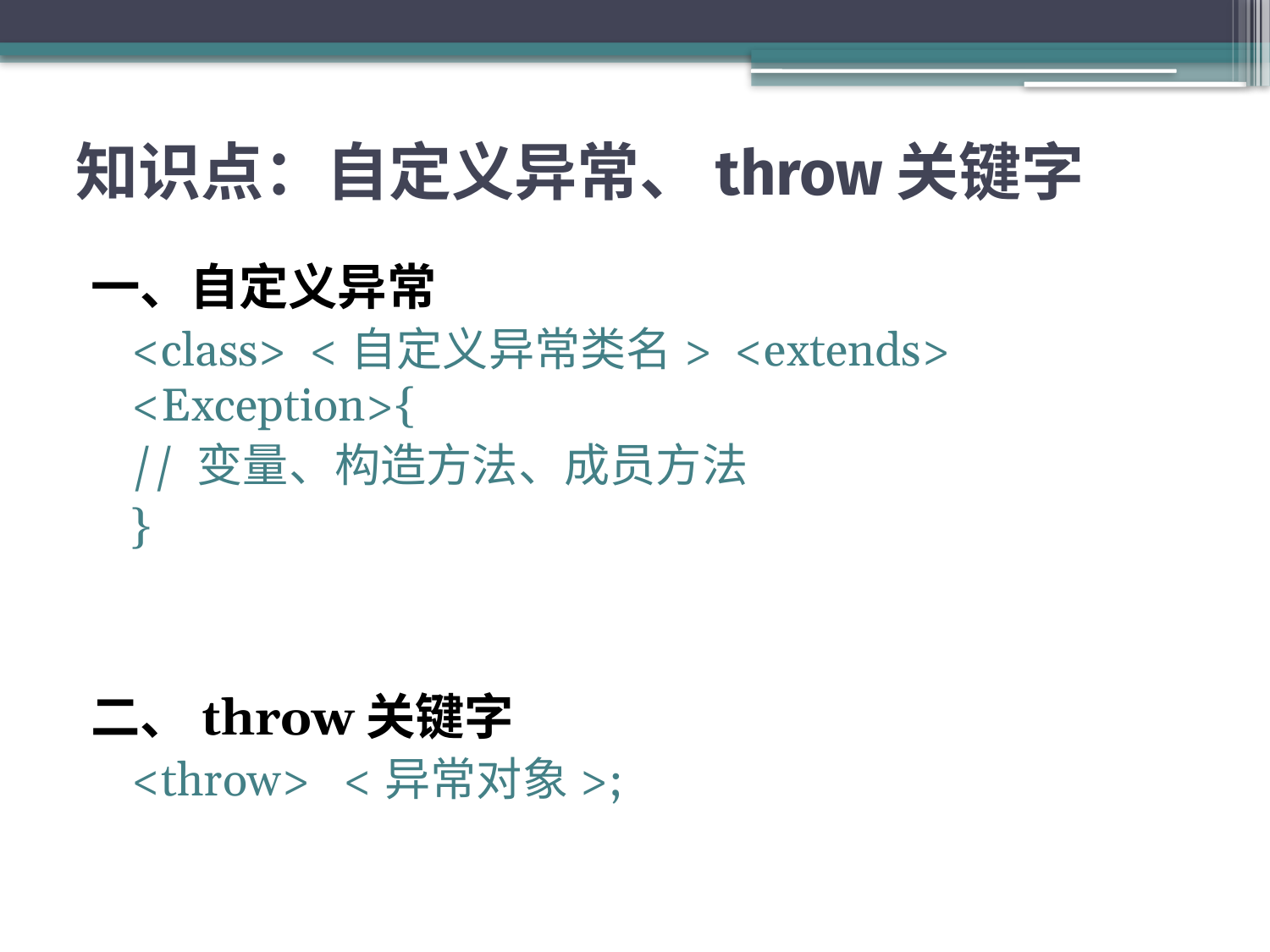

# 知识点：自定义异常、throw关键字
一、自定义异常
<class>  <自定义异常类名>  <extends>     <Exception>{
// 变量、构造方法、成员方法
}

二、throw关键字
<throw>   <异常对象>;